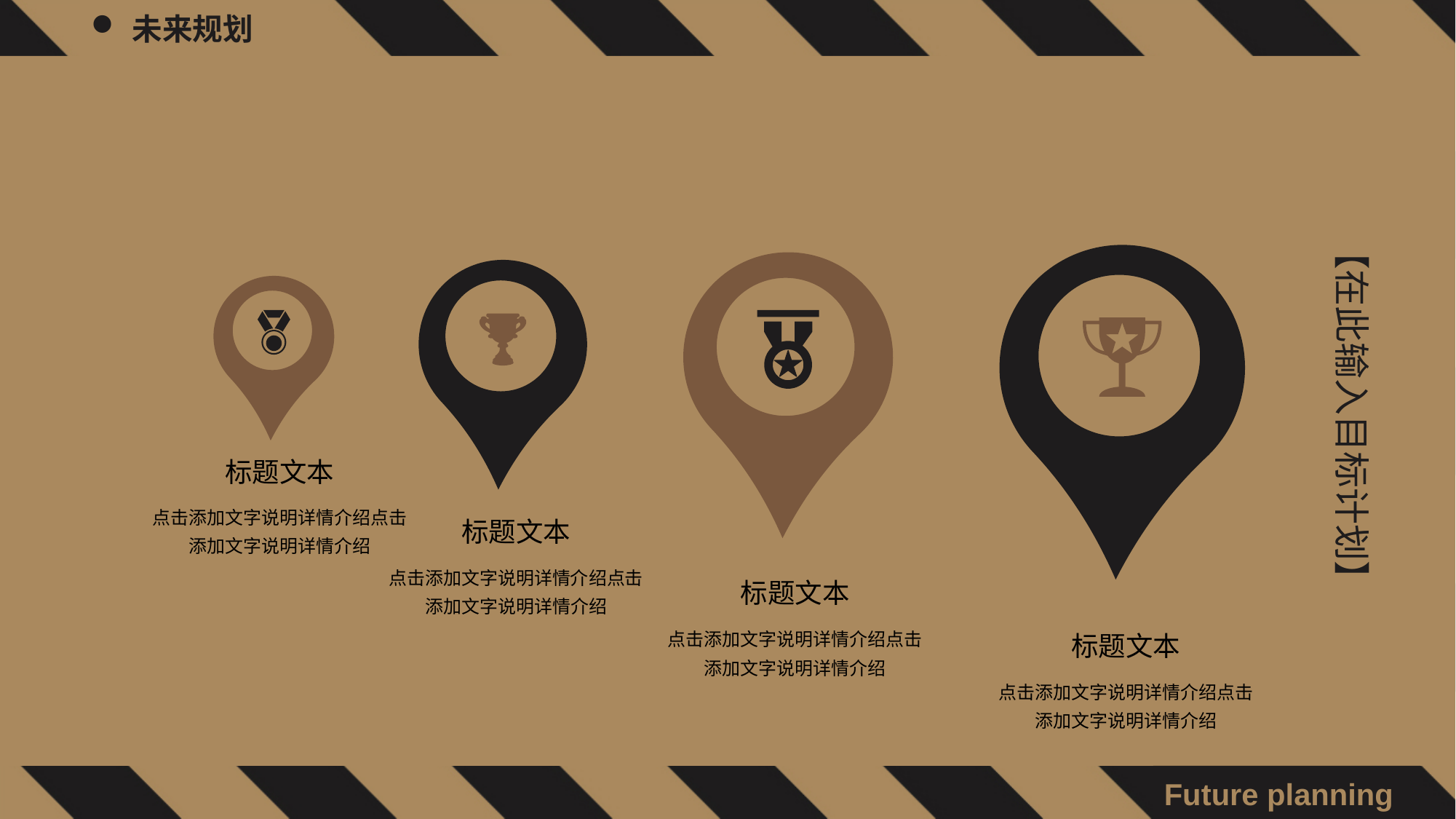

【在此输入目标计划】

标题文本
点击添加文字说明详情介绍点击添加文字说明详情介绍

标题文本
点击添加文字说明详情介绍点击添加文字说明详情介绍
标题文本
点击添加文字说明详情介绍点击添加文字说明详情介绍
标题文本
点击添加文字说明详情介绍点击添加文字说明详情介绍